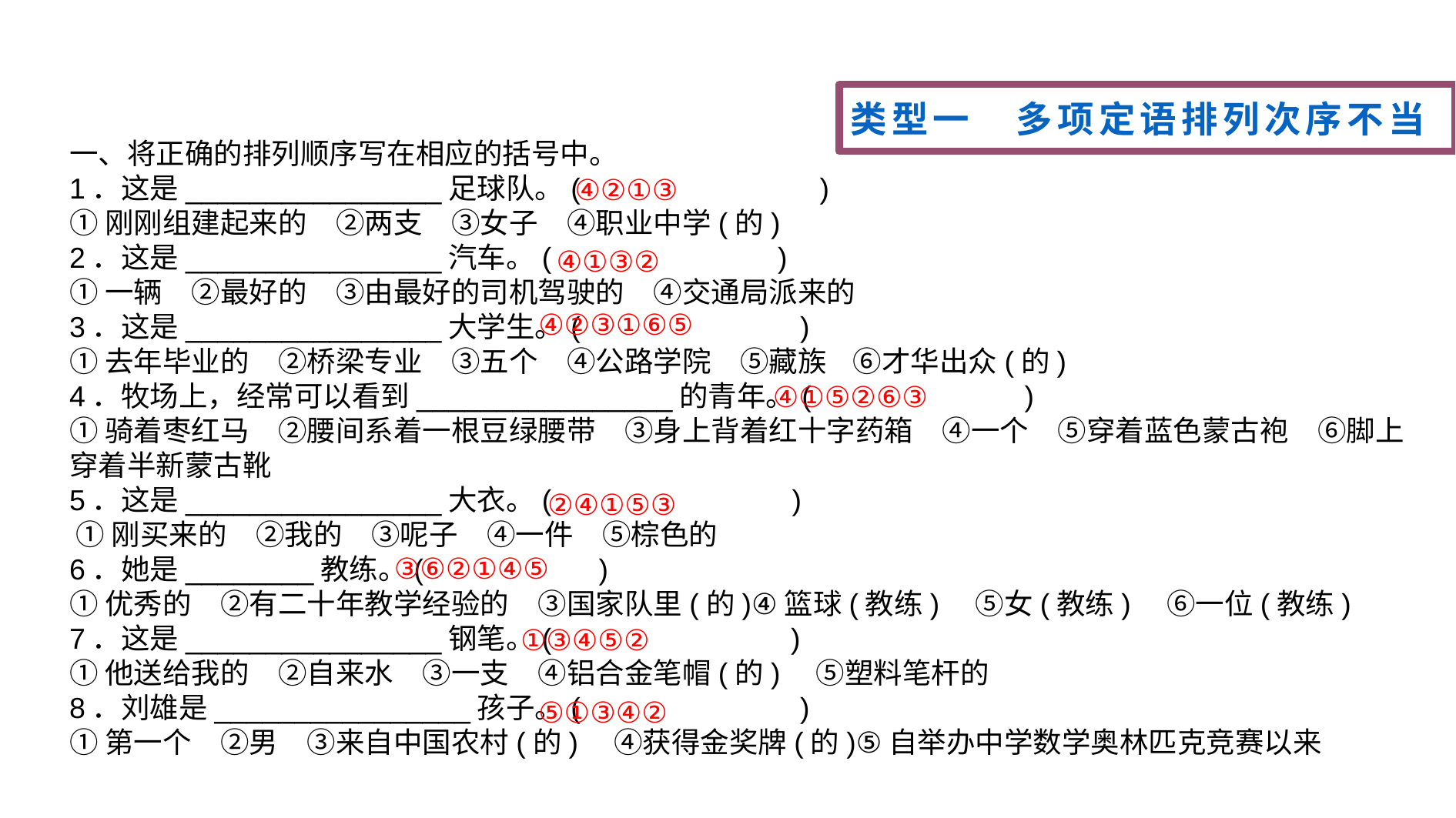

类型一　多项定语排列次序不当
一、将正确的排列顺序写在相应的括号中。
1．这是________________足球队。(　　　　　        　)
①刚刚组建起来的　②两支　③女子　④职业中学(的)
2．这是________________汽车。(　　　　　　      )
①一辆　②最好的　③由最好的司机驾驶的　④交通局派来的
3．这是________________大学生。(　　　　　     　)
①去年毕业的　②桥梁专业　③五个　④公路学院　⑤藏族    ⑥才华出众(的)
4．牧场上，经常可以看到________________的青年。(　　　　　　    )
①骑着枣红马　②腰间系着一根豆绿腰带　③身上背着红十字药箱　④一个　⑤穿着蓝色蒙古袍　⑥脚上穿着半新蒙古靴
5．这是________________大衣。(　　　      　           )
 ①刚买来的　②我的　③呢子　④一件　⑤棕色的
6．她是________教练。(　　　       　)
①优秀的　②有二十年教学经验的　③国家队里(的)④篮球(教练)　⑤女(教练)　⑥一位(教练)
7．这是________________钢笔。(　　　　　　        )
①他送给我的　②自来水　③一支　④铝合金笔帽(的)　⑤塑料笔杆的
8．刘雄是________________孩子。(　　　　　　     )
①第一个　②男　③来自中国农村(的)　④获得金奖牌(的)⑤自举办中学数学奥林匹克竞赛以来
④②①③
④①③②
④②③①⑥⑤
④①⑤②⑥③
②④①⑤③
③⑥②①④⑤
①③④⑤②
⑤①③④②